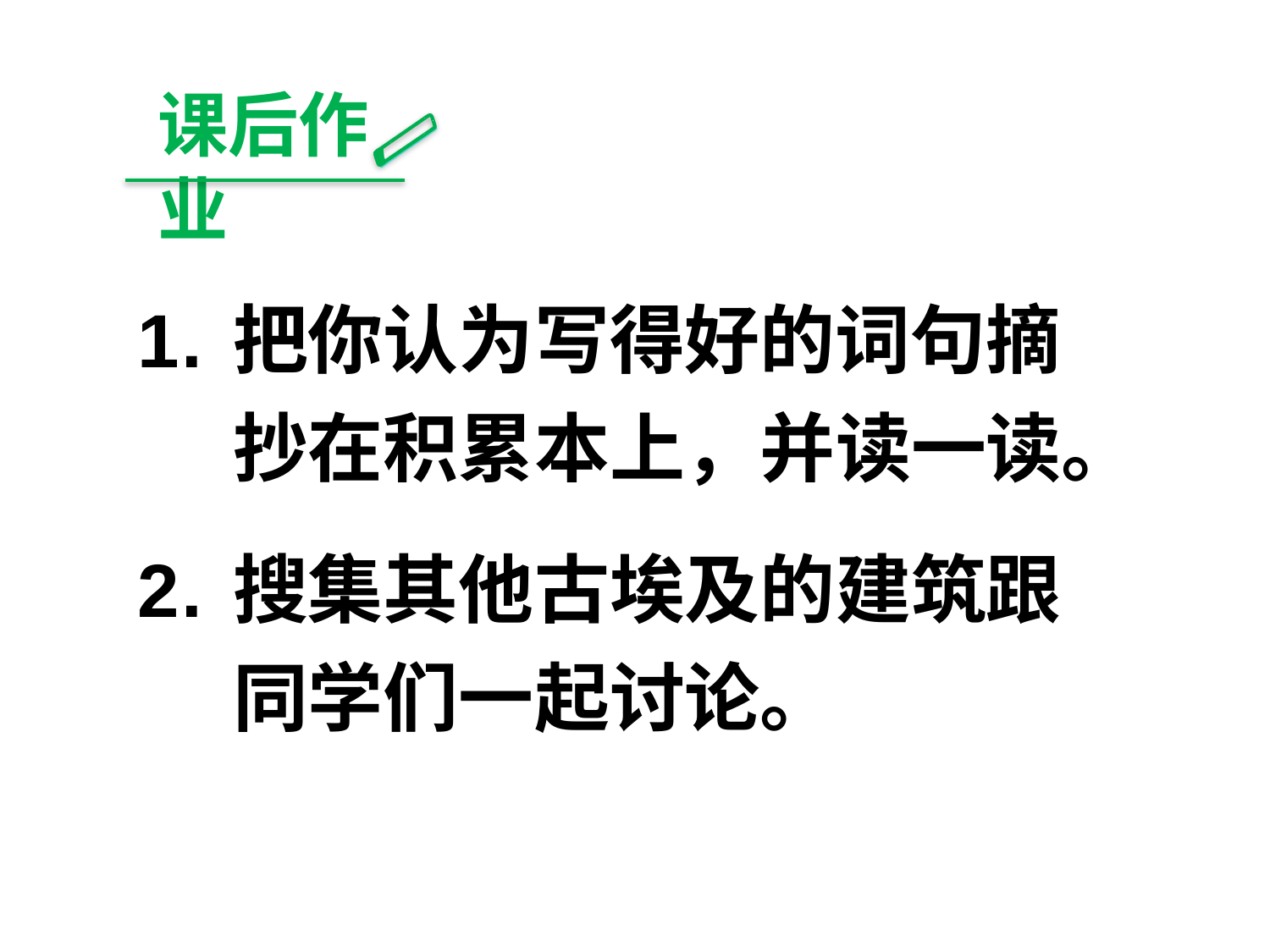

课后作业

把你认为写得好的词句摘抄在积累本上，并读一读。
搜集其他古埃及的建筑跟同学们一起讨论。